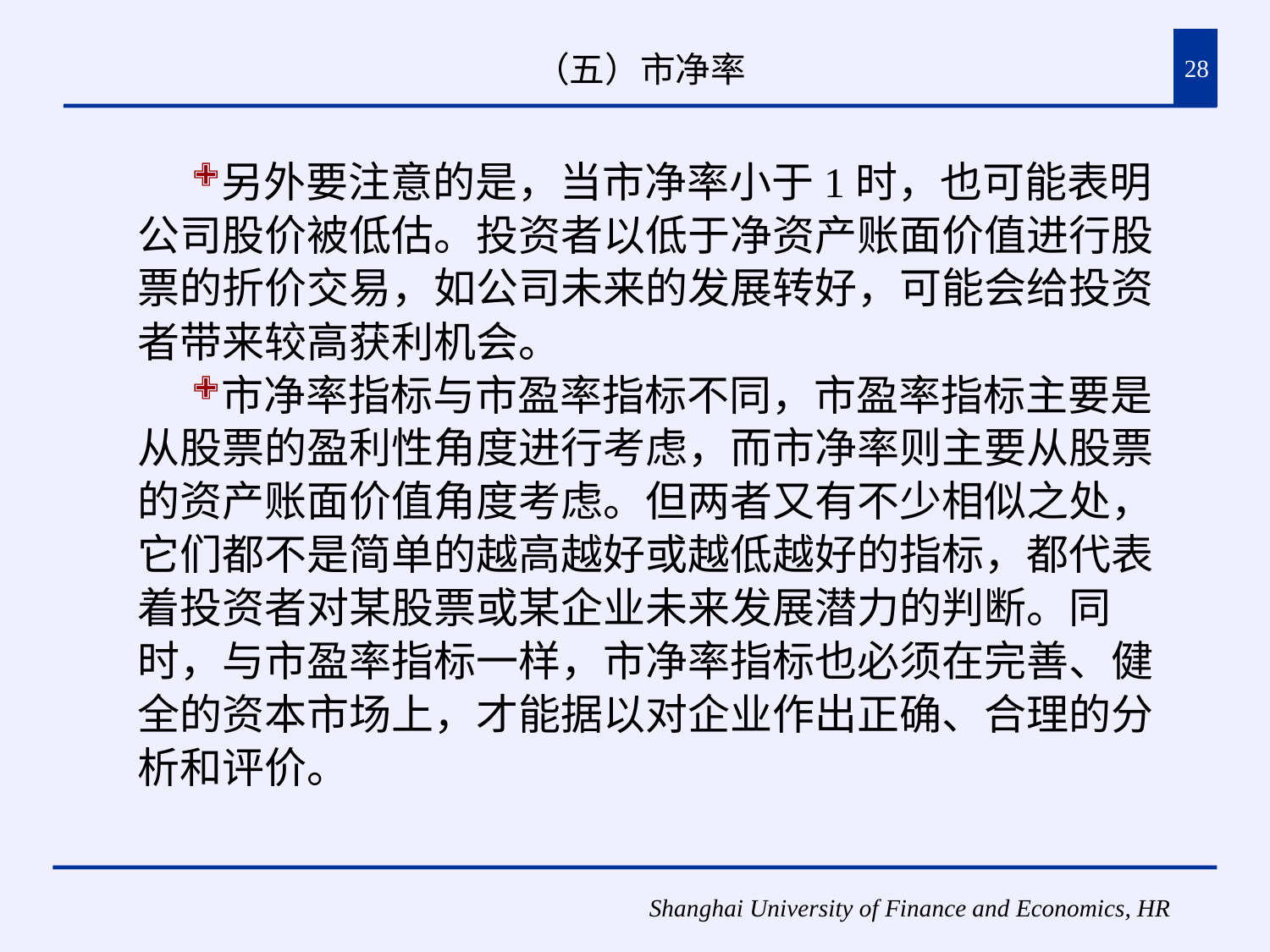

# （五）市净率
28
另外要注意的是，当市净率小于1时，也可能表明公司股价被低估。投资者以低于净资产账面价值进行股票的折价交易，如公司未来的发展转好，可能会给投资者带来较高获利机会。
市净率指标与市盈率指标不同，市盈率指标主要是从股票的盈利性角度进行考虑，而市净率则主要从股票的资产账面价值角度考虑。但两者又有不少相似之处，它们都不是简单的越高越好或越低越好的指标，都代表着投资者对某股票或某企业未来发展潜力的判断。同时，与市盈率指标一样，市净率指标也必须在完善、健全的资本市场上，才能据以对企业作出正确、合理的分析和评价。